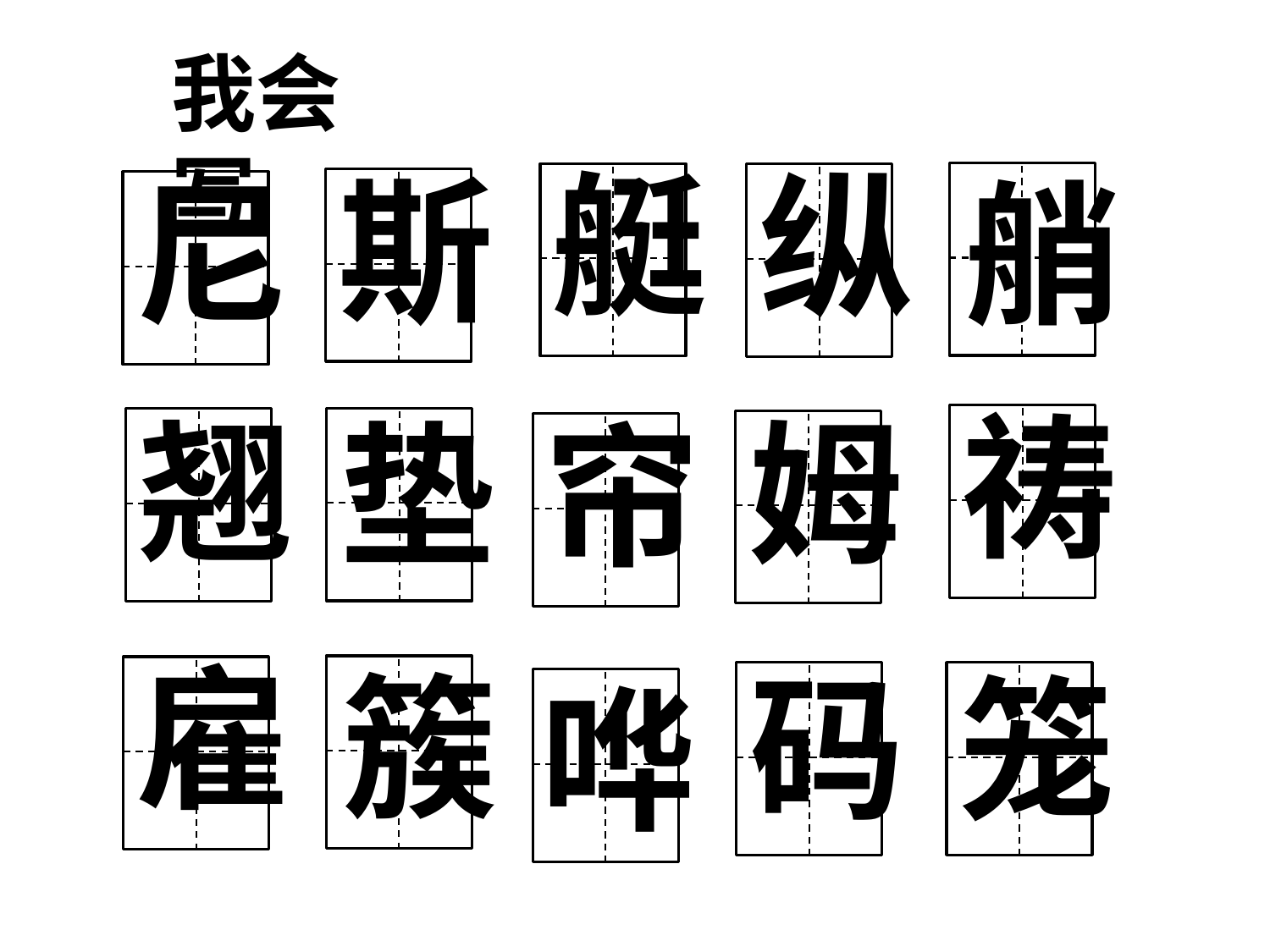

我会写
艇
纵
斯
尼
艄

祷
翘
姆
垫
帘

雇
簇
码
笼

哗